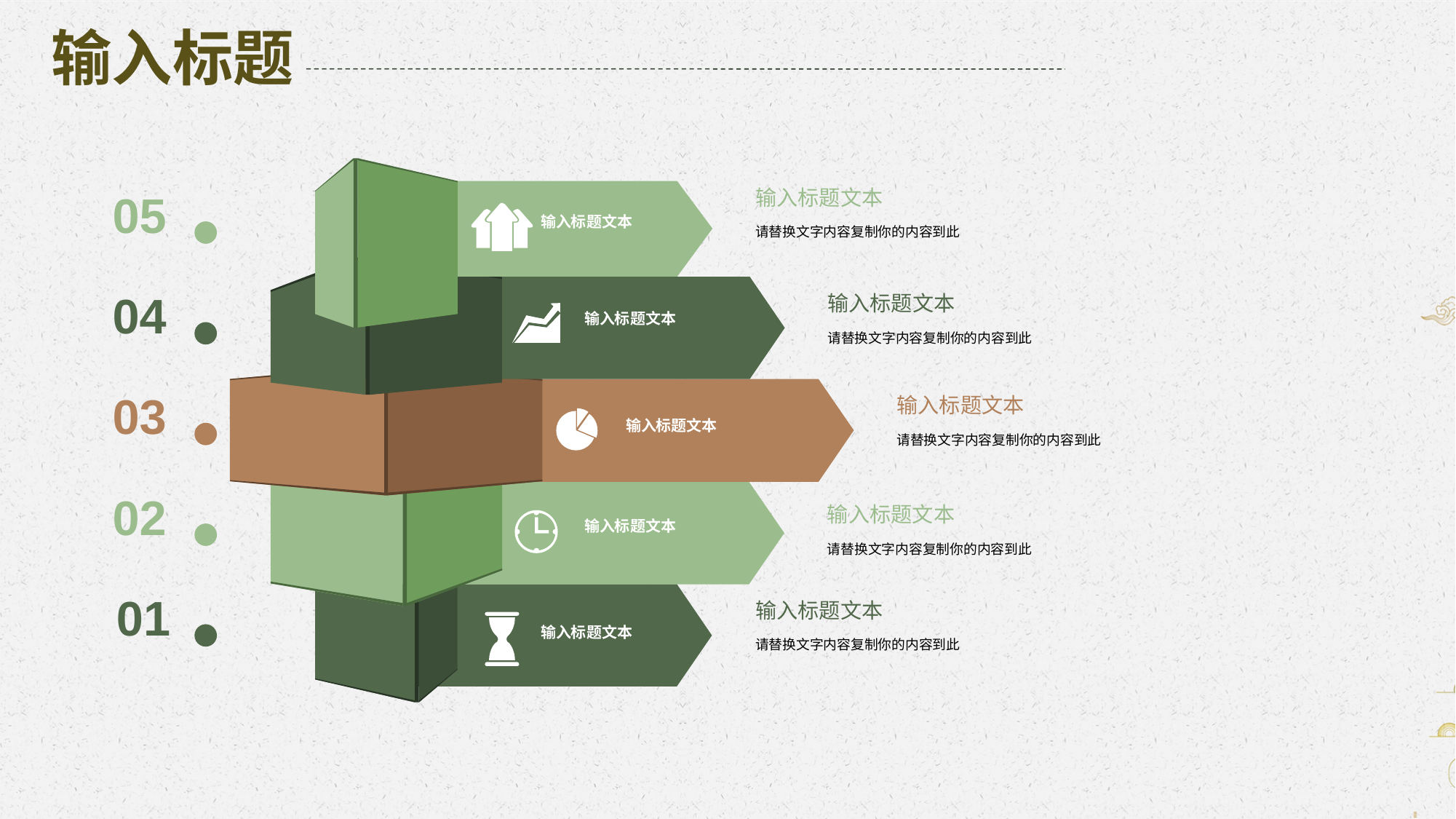

输入标题文本
请替换文字内容复制你的内容到此
05

输入标题文本

04

输入标题文本
请替换文字内容复制你的内容到此
输入标题文本

03

输入标题文本
请替换文字内容复制你的内容到此

输入标题文本

02

输入标题文本
请替换文字内容复制你的内容到此
输入标题文本

01

输入标题文本
请替换文字内容复制你的内容到此

输入标题文本